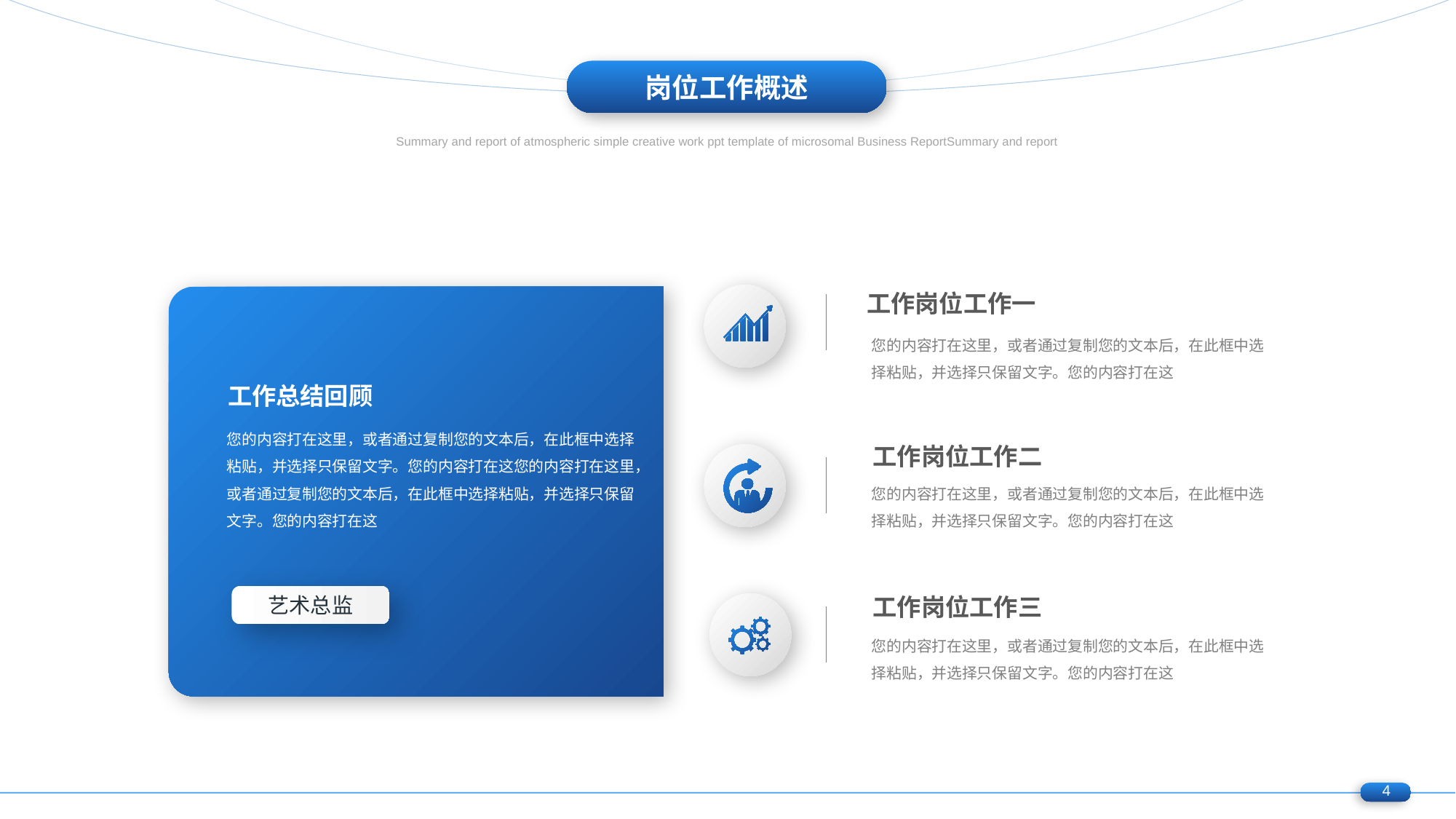

岗位工作概述
工作岗位工作一

您的内容打在这里，或者通过复制您的文本后，在此框中选择粘贴，并选择只保留文字。您的内容打在这
工作总结回顾
您的内容打在这里，或者通过复制您的文本后，在此框中选择粘贴，并选择只保留文字。您的内容打在这您的内容打在这里，或者通过复制您的文本后，在此框中选择粘贴，并选择只保留文字。您的内容打在这

工作岗位工作二

您的内容打在这里，或者通过复制您的文本后，在此框中选择粘贴，并选择只保留文字。您的内容打在这
工作岗位工作三
艺术总监

您的内容打在这里，或者通过复制您的文本后，在此框中选择粘贴，并选择只保留文字。您的内容打在这